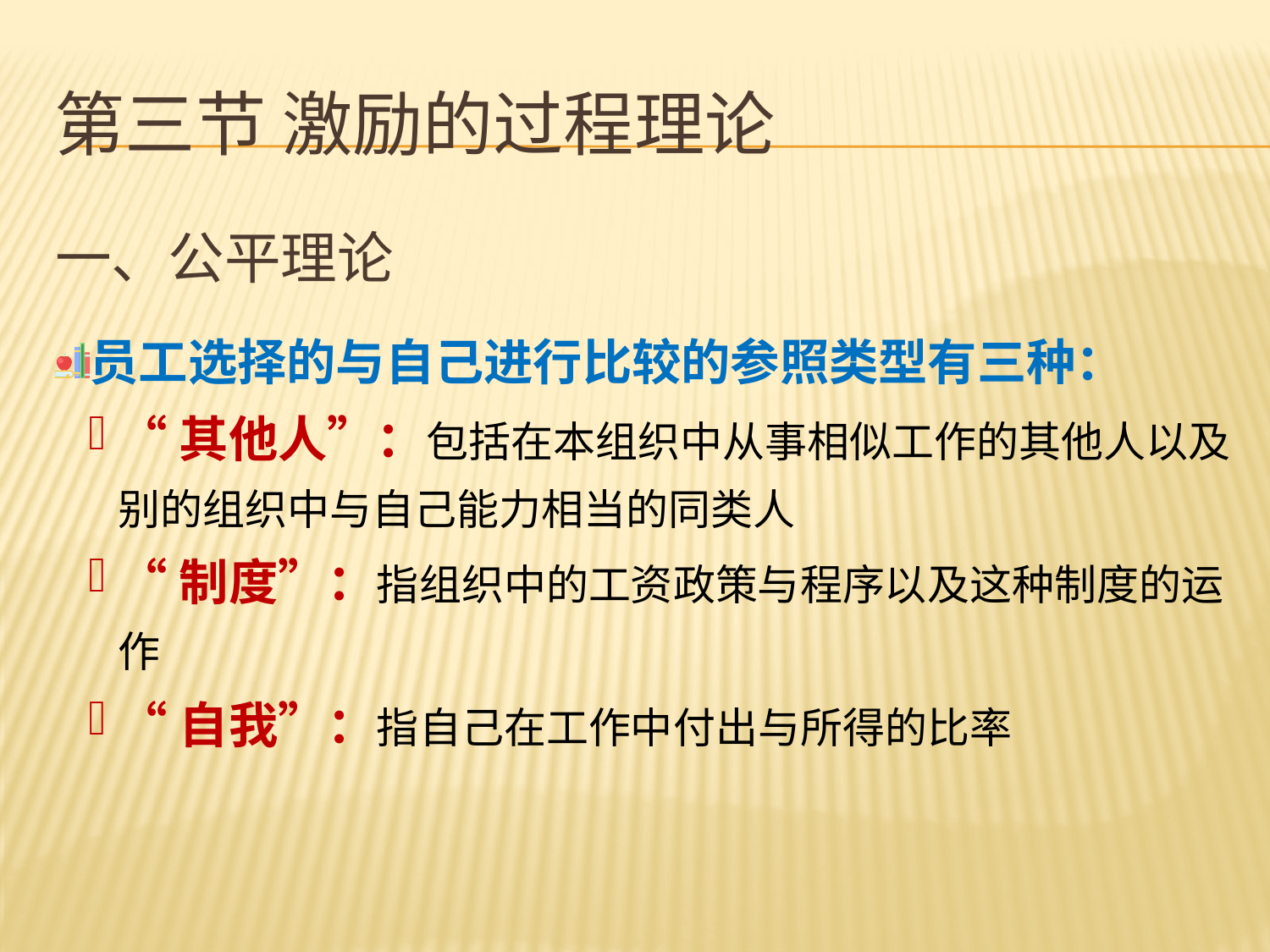

# 第三节 激励的过程理论
一、公平理论

员工选择的与自己进行比较的参照类型有三种：
“其他人”：包括在本组织中从事相似工作的其他人以及别的组织中与自己能力相当的同类人
“制度”：指组织中的工资政策与程序以及这种制度的运作
“自我”：指自己在工作中付出与所得的比率